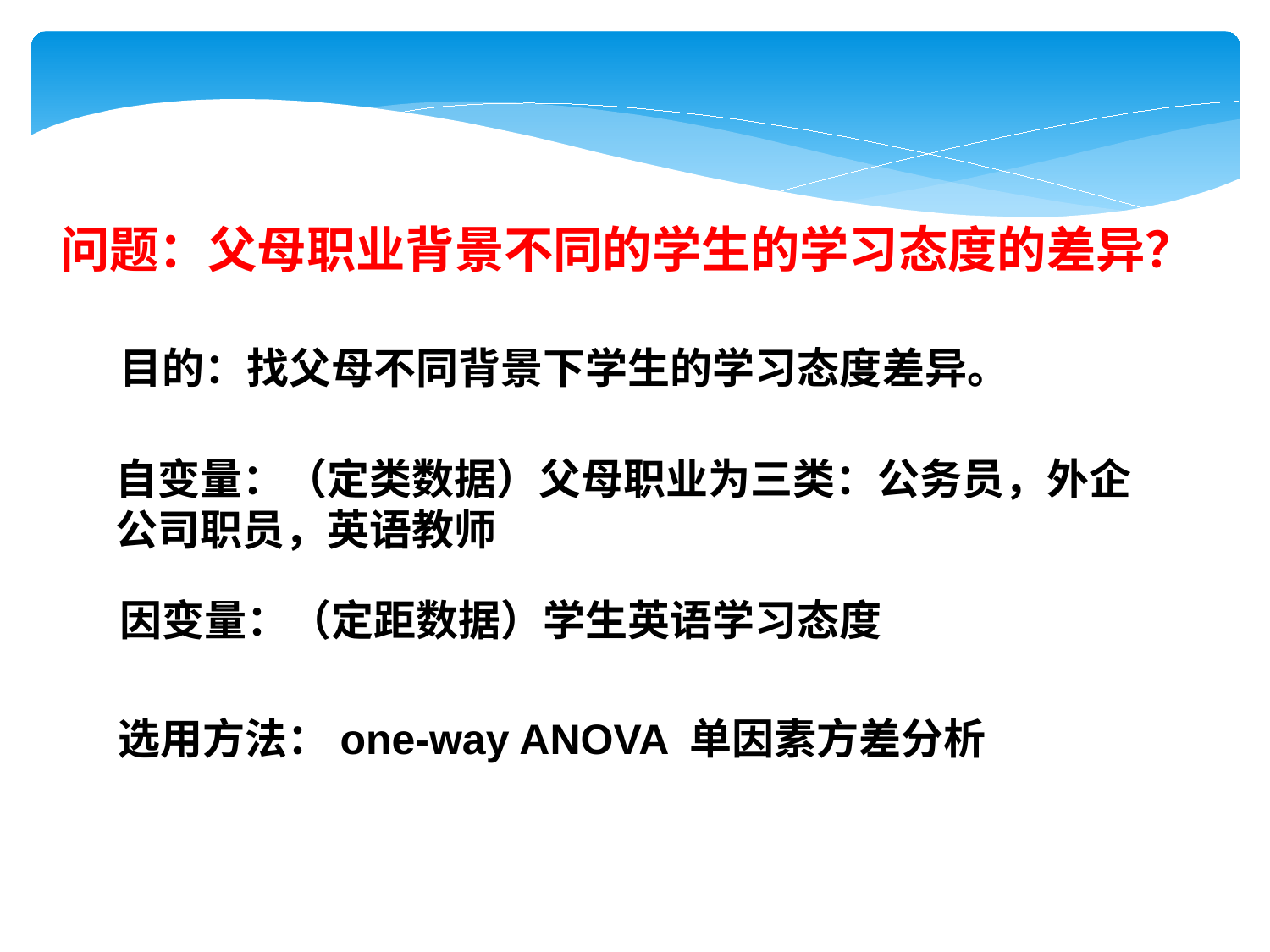

问题：父母职业背景不同的学生的学习态度的差异？
目的：找父母不同背景下学生的学习态度差异。
自变量：（定类数据）父母职业为三类：公务员，外企公司职员，英语教师
因变量：（定距数据）学生英语学习态度
选用方法：one-way ANOVA 单因素方差分析